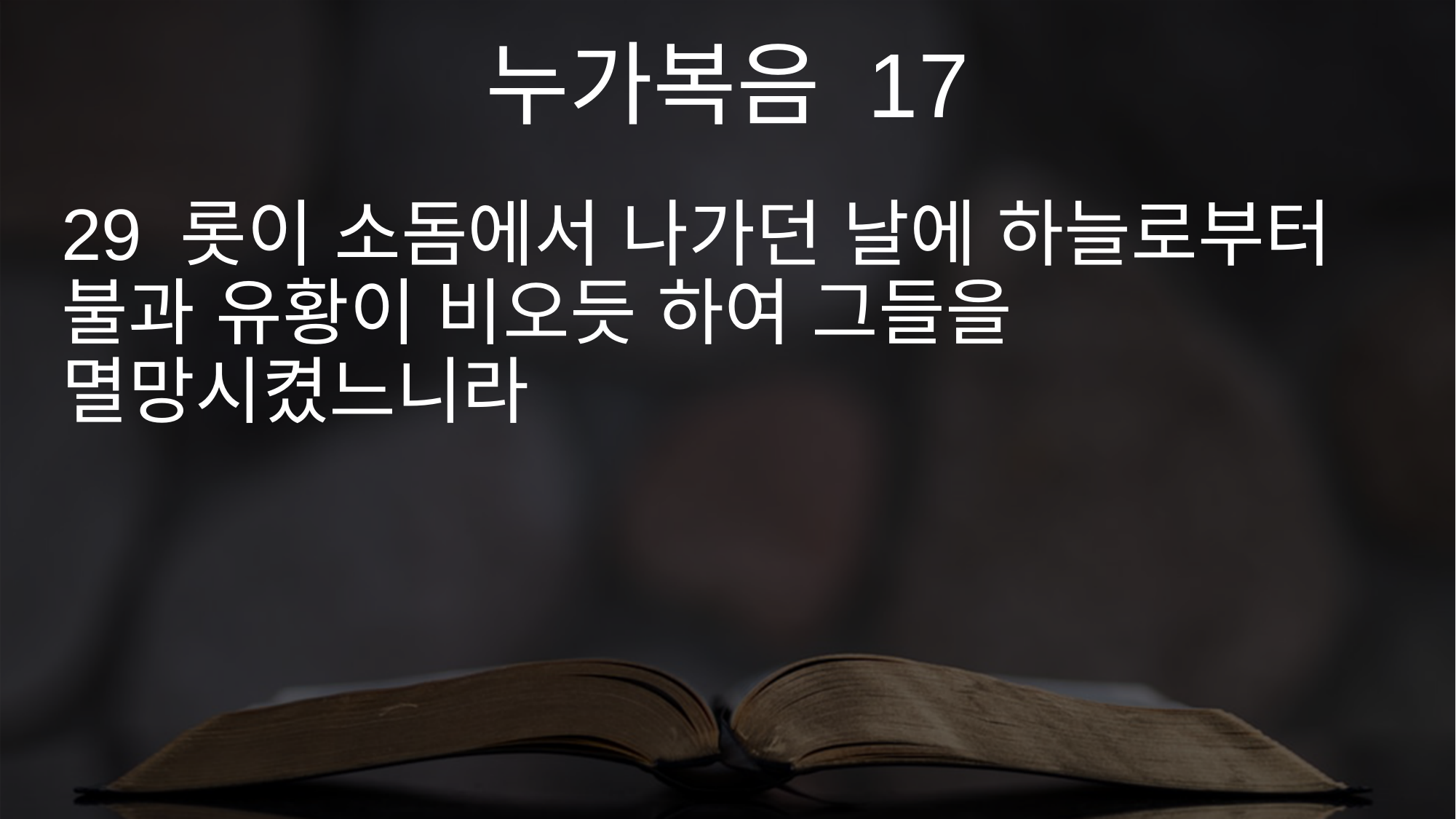

누가복음 17
29 롯이 소돔에서 나가던 날에 하늘로부터 불과 유황이 비오듯 하여 그들을 멸망시켰느니라